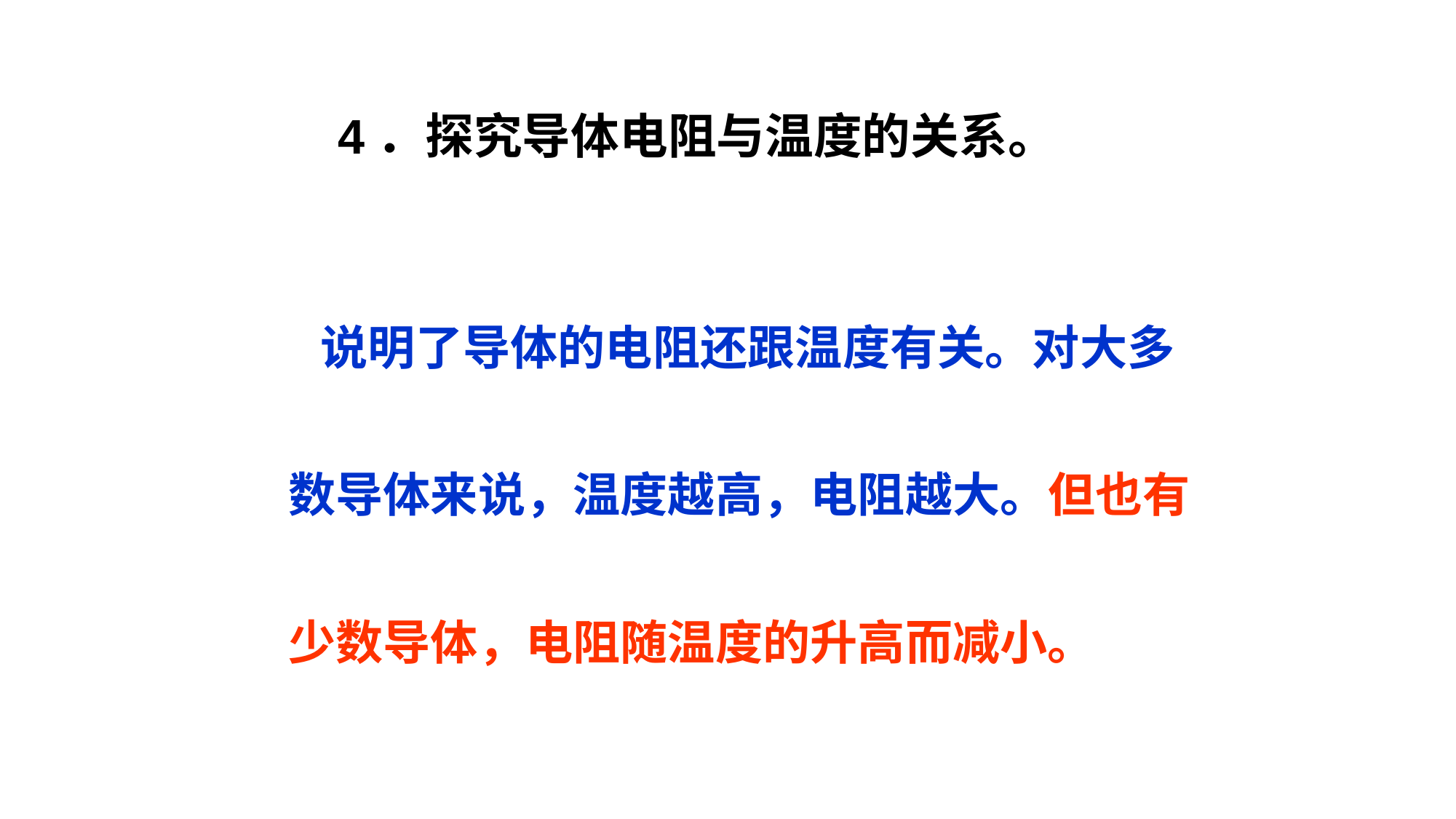

4．探究导体电阻与温度的关系。

     说明了导体的电阻还跟温度有关。对大多数导体来说，温度越高，电阻越大。但也有少数导体，电阻随温度的升高而减小。